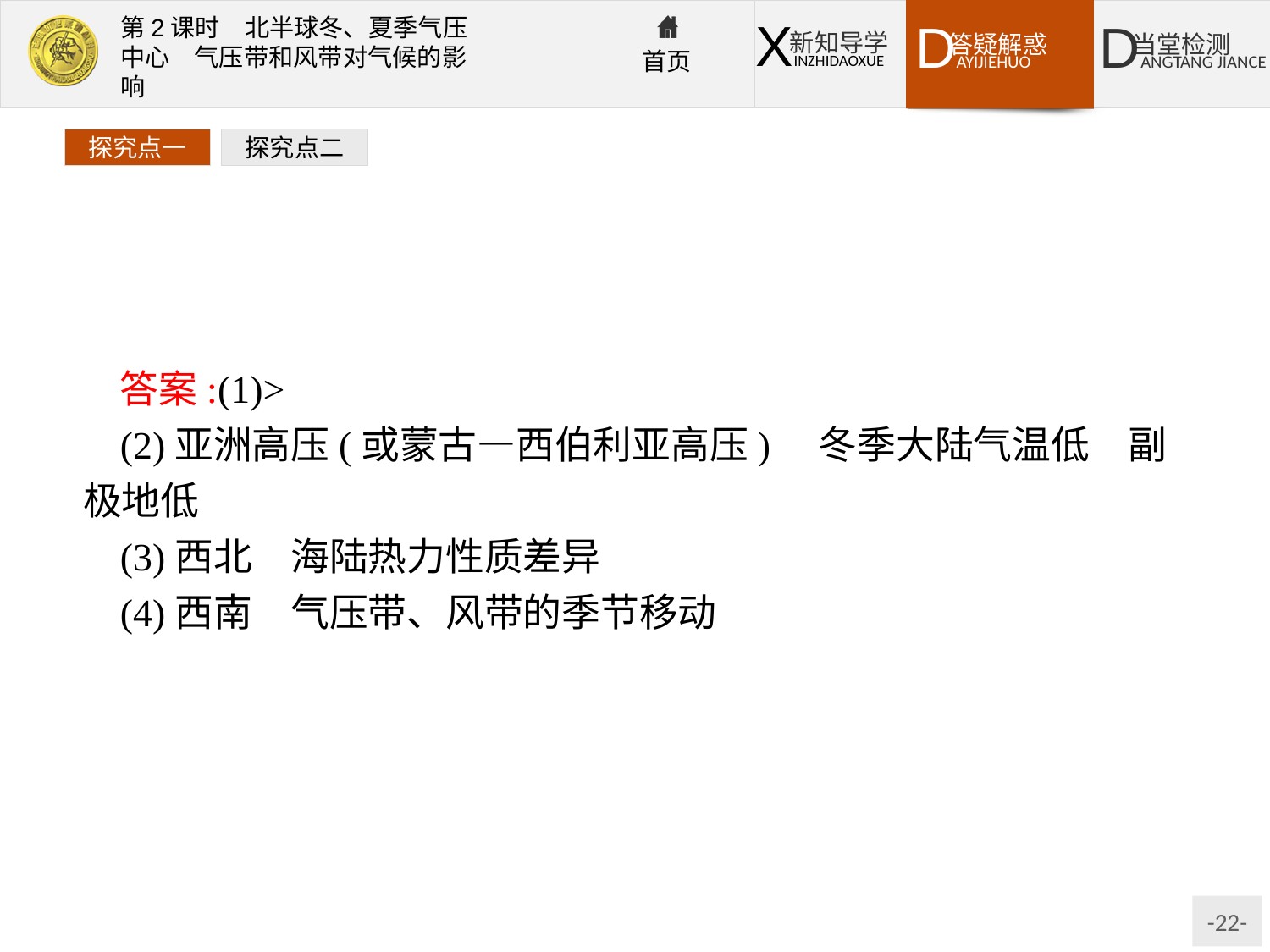

探究点一
探究点二
答案:(1)>
(2)亚洲高压(或蒙古—西伯利亚高压)　冬季大陆气温低　副极地低
(3)西北　海陆热力性质差异
(4)西南　气压带、风带的季节移动